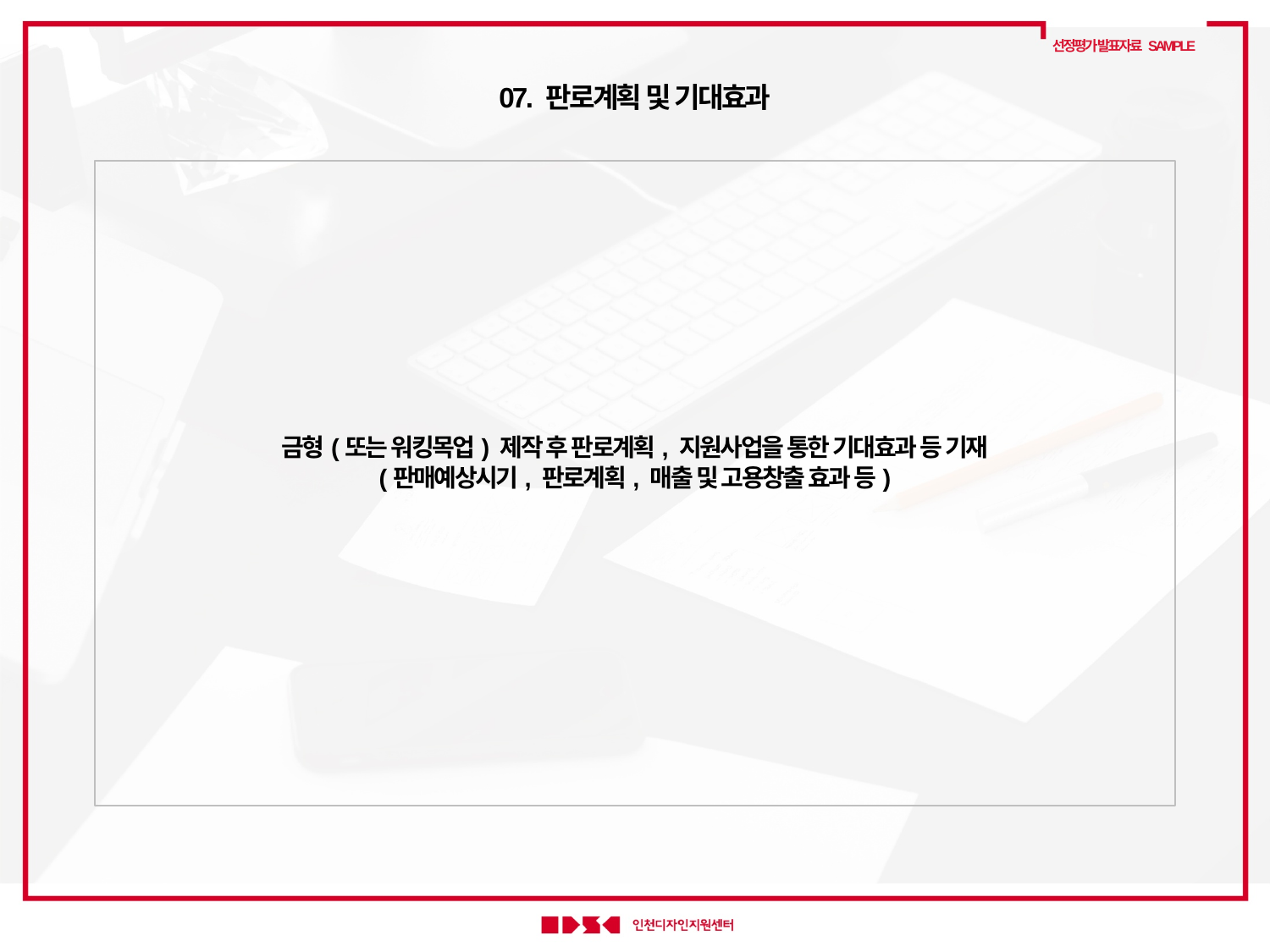

선정평가 발표자료 SAMPLE
07. 판로계획 및 기대효과

금형(또는 워킹목업) 제작 후 판로계획, 지원사업을 통한 기대효과 등 기재
(판매예상시기, 판로계획, 매출 및 고용창출 효과 등)